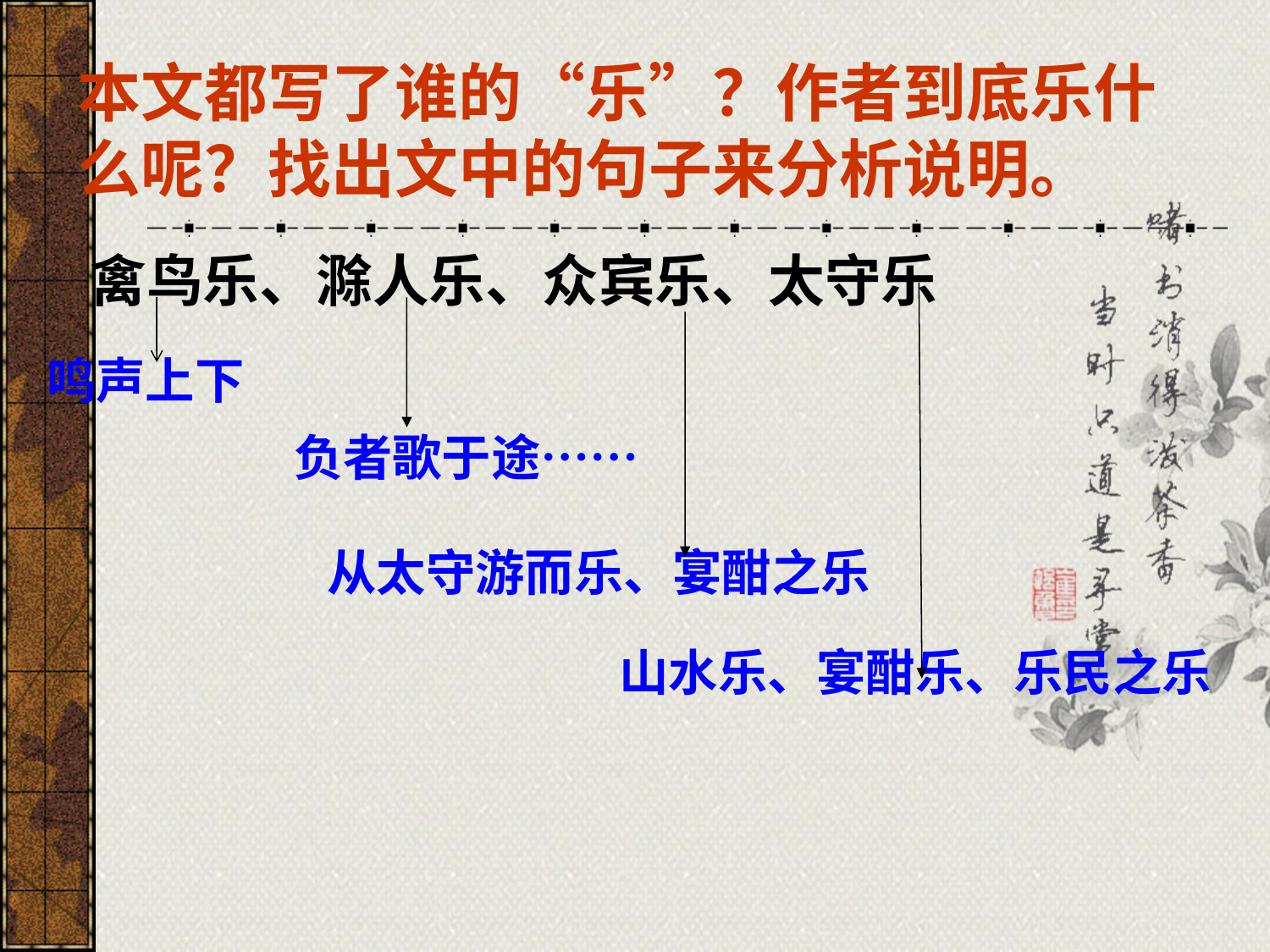

本文都写了谁的“乐”？作者到底乐什么呢？找出文中的句子来分析说明。

禽鸟乐、滁人乐、众宾乐、太守乐

鸣声上下

负者歌于途……

从太守游而乐、宴酣之乐

山水乐、宴酣乐、乐民之乐